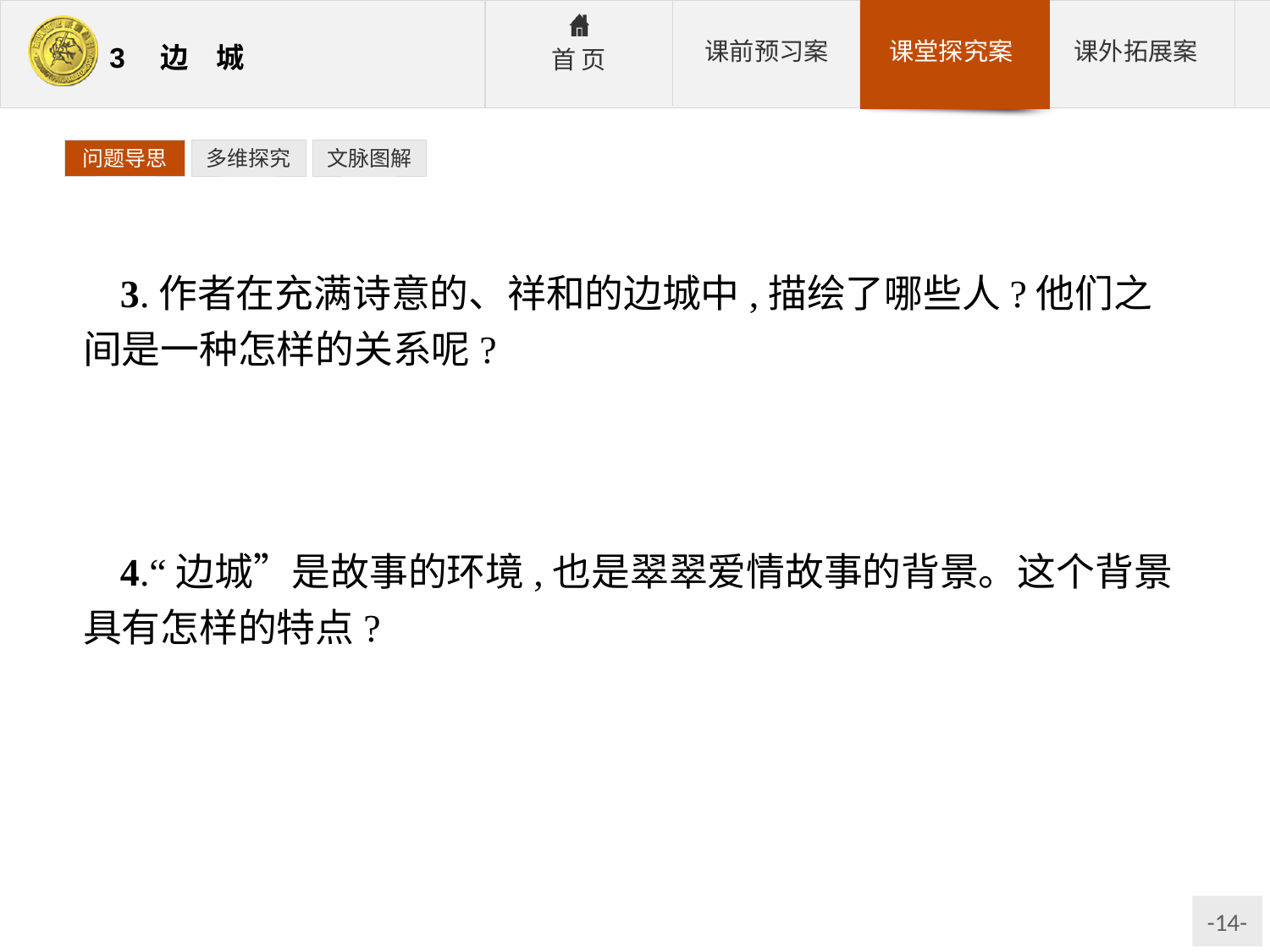

问题导思
多维探究
文脉图解
3.作者在充满诗意的、祥和的边城中,描绘了哪些人?他们之间是一种怎样的关系呢?
参考答案:翠翠与傩送;翠翠与爷爷;爷爷与老熟人;傩送与天保;顺顺与儿子……
关系:恋人、祖孙、朋友、手足、父子
4.“边城”是故事的环境,也是翠翠爱情故事的背景。这个背景具有怎样的特点?
参考答案:是一个极具地域风俗特色的生活环境,是一个如桃源深处的优美而又相对封闭的生活环境。